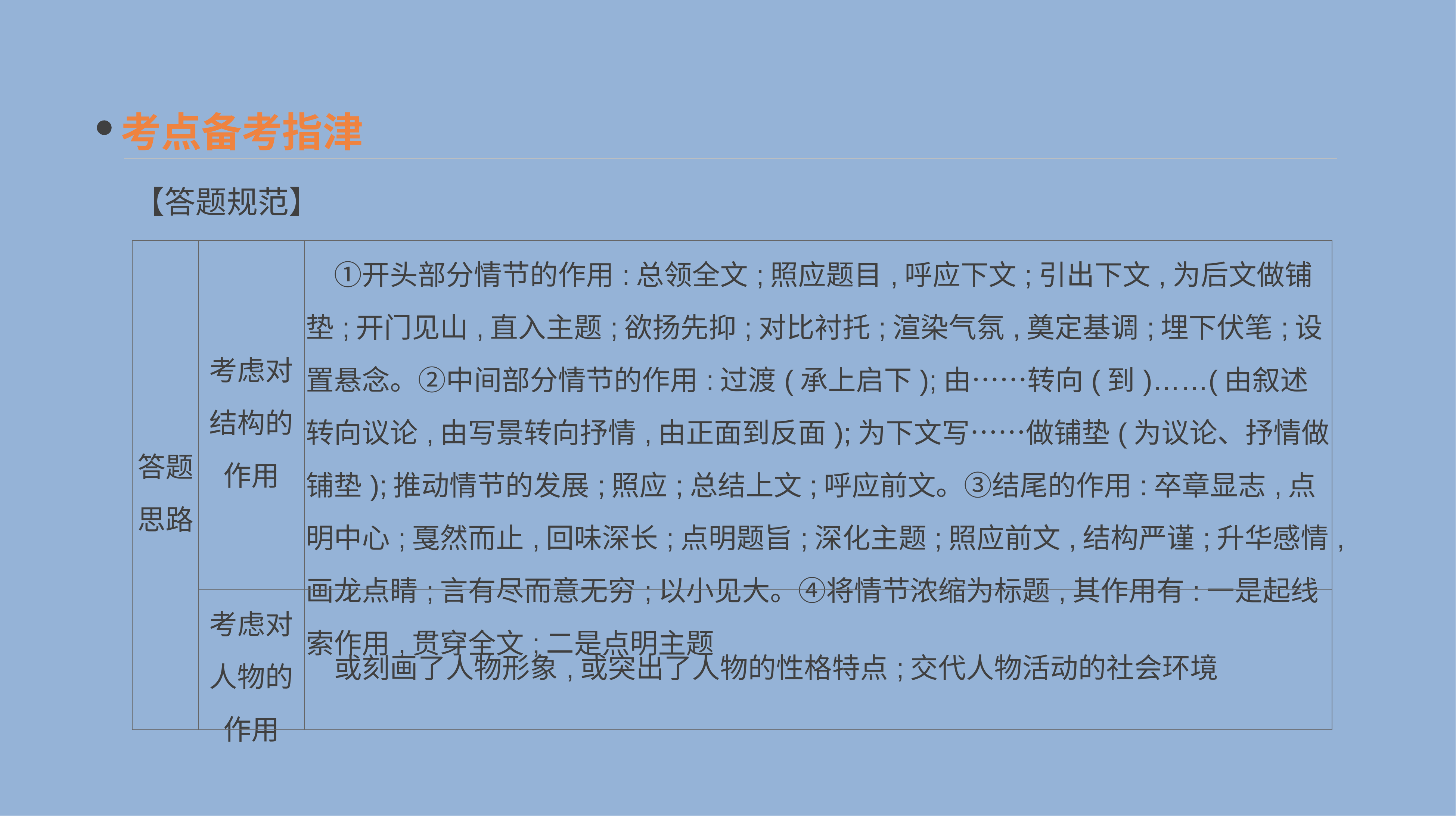

考点备考指津

【答题规范】
| 答题 思路 | 考虑对结构的作用 | ①开头部分情节的作用:总领全文;照应题目,呼应下文;引出下文,为后文做铺垫;开门见山,直入主题;欲扬先抑;对比衬托;渲染气氛,奠定基调;埋下伏笔;设置悬念。②中间部分情节的作用:过渡(承上启下);由……转向(到)……(由叙述转向议论,由写景转向抒情,由正面到反面);为下文写……做铺垫(为议论、抒情做铺垫);推动情节的发展;照应;总结上文;呼应前文。③结尾的作用:卒章显志,点明中心;戛然而止,回味深长;点明题旨;深化主题;照应前文,结构严谨;升华感情,画龙点睛;言有尽而意无穷;以小见大。④将情节浓缩为标题,其作用有:一是起线索作用,贯穿全文;二是点明主题 |
| --- | --- | --- |
|  | 考虑对人物的作用 | 或刻画了人物形象,或突出了人物的性格特点;交代人物活动的社会环境 |